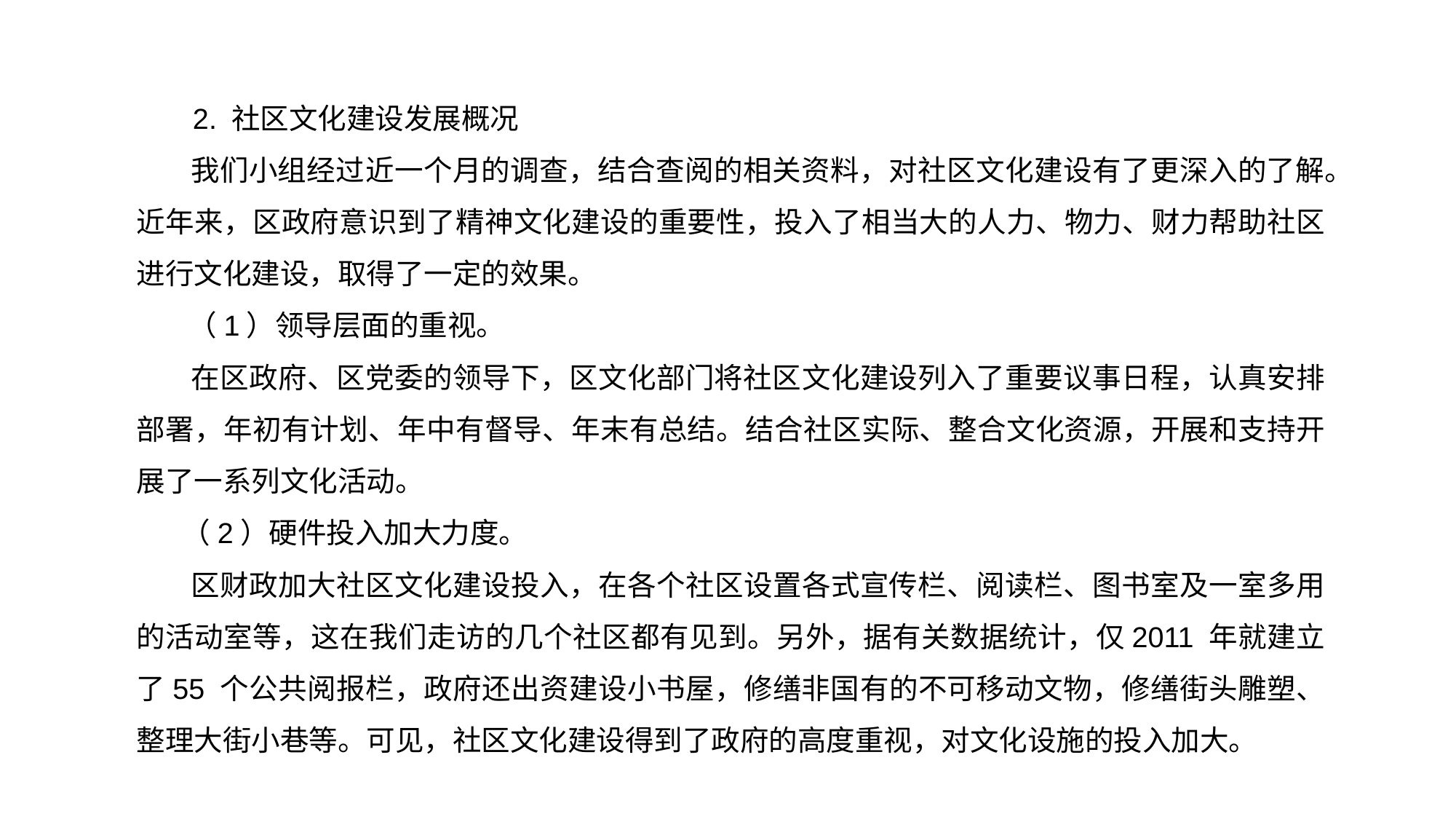

2. 社区文化建设发展概况
       我们小组经过近一个月的调查，结合查阅的相关资料，对社区文化建设有了更深入的了解。近年来，区政府意识到了精神文化建设的重要性，投入了相当大的人力、物力、财力帮助社区进行文化建设，取得了一定的效果。
       （1）领导层面的重视。
       在区政府、区党委的领导下，区文化部门将社区文化建设列入了重要议事日程，认真安排部署，年初有计划、年中有督导、年末有总结。结合社区实际、整合文化资源，开展和支持开展了一系列文化活动。
      （2）硬件投入加大力度。
       区财政加大社区文化建设投入，在各个社区设置各式宣传栏、阅读栏、图书室及一室多用的活动室等，这在我们走访的几个社区都有见到。另外，据有关数据统计，仅2011 年就建立了55 个公共阅报栏，政府还出资建设小书屋，修缮非国有的不可移动文物，修缮街头雕塑、整理大街小巷等。可见，社区文化建设得到了政府的高度重视，对文化设施的投入加大。